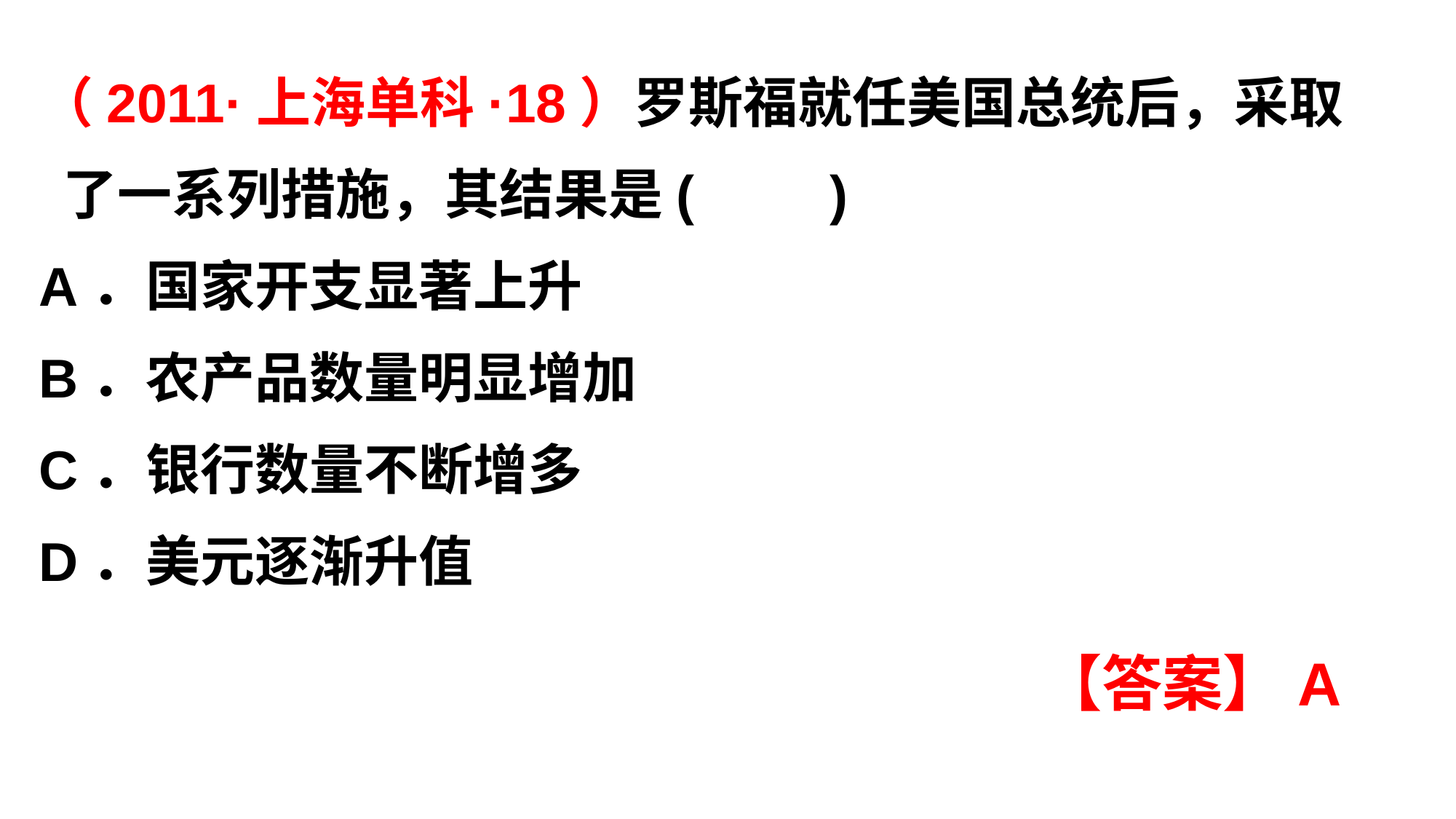

（2011·上海单科·18）罗斯福就任美国总统后，采取了一系列措施，其结果是(　　)
A．国家开支显著上升
B．农产品数量明显增加
C．银行数量不断增多
D．美元逐渐升值
【答案】A